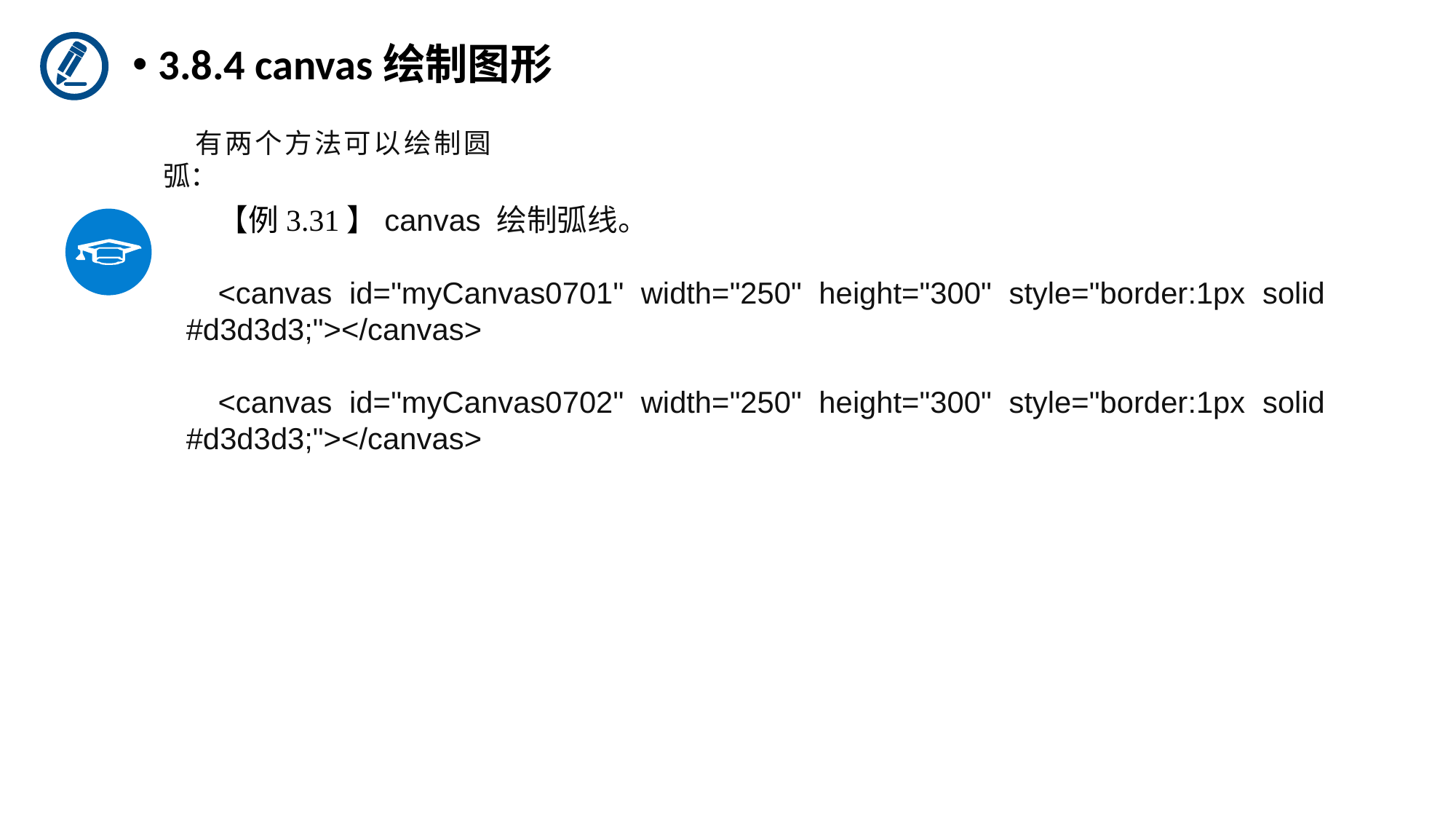

3.8.4 canvas绘制图形
有两个方法可以绘制圆弧：
【例3.31】canvas 绘制弧线。

<canvas id="myCanvas0701" width="250" height="300" style="border:1px solid #d3d3d3;"></canvas>

<canvas id="myCanvas0702" width="250" height="300" style="border:1px solid #d3d3d3;"></canvas>